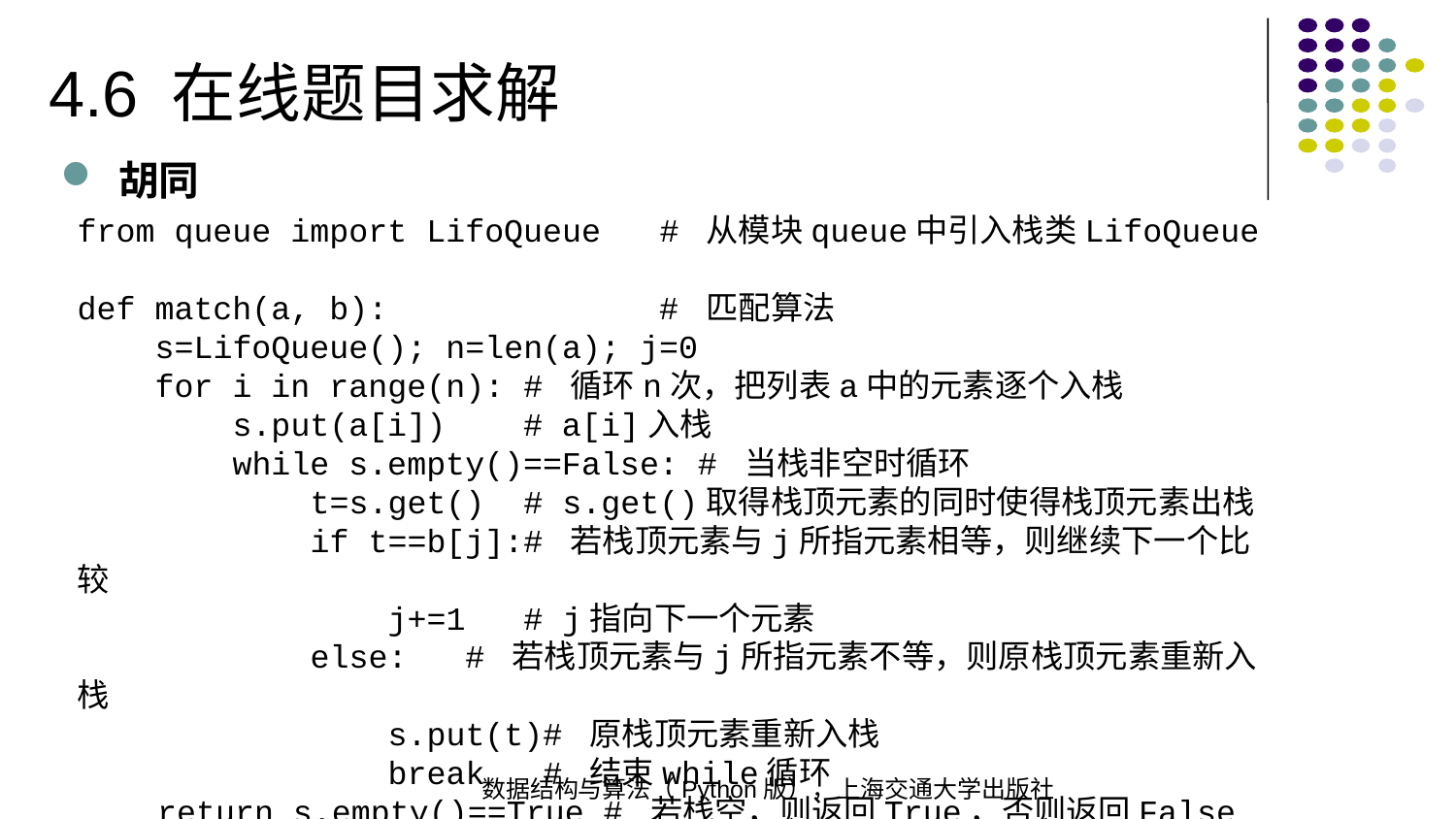

4.6 在线题目求解
胡同
from queue import LifoQueue   # 从模块queue中引入栈类LifoQueue

def match(a, b):              # 匹配算法
    s=LifoQueue(); n=len(a); j=0
    for i in range(n): # 循环n次，把列表a中的元素逐个入栈
        s.put(a[i])    # a[i]入栈
        while s.empty()==False: # 当栈非空时循环
            t=s.get()  # s.get()取得栈顶元素的同时使得栈顶元素出栈
            if t==b[j]:# 若栈顶元素与j所指元素相等，则继续下一个比较
                j+=1   # j指向下一个元素
            else:   # 若栈顶元素与j所指元素不等，则原栈顶元素重新入栈
                s.put(t)# 原栈顶元素重新入栈
                break   # 结束while循环
          return s.empty()==True # 若栈空，则返回True，否则返回False